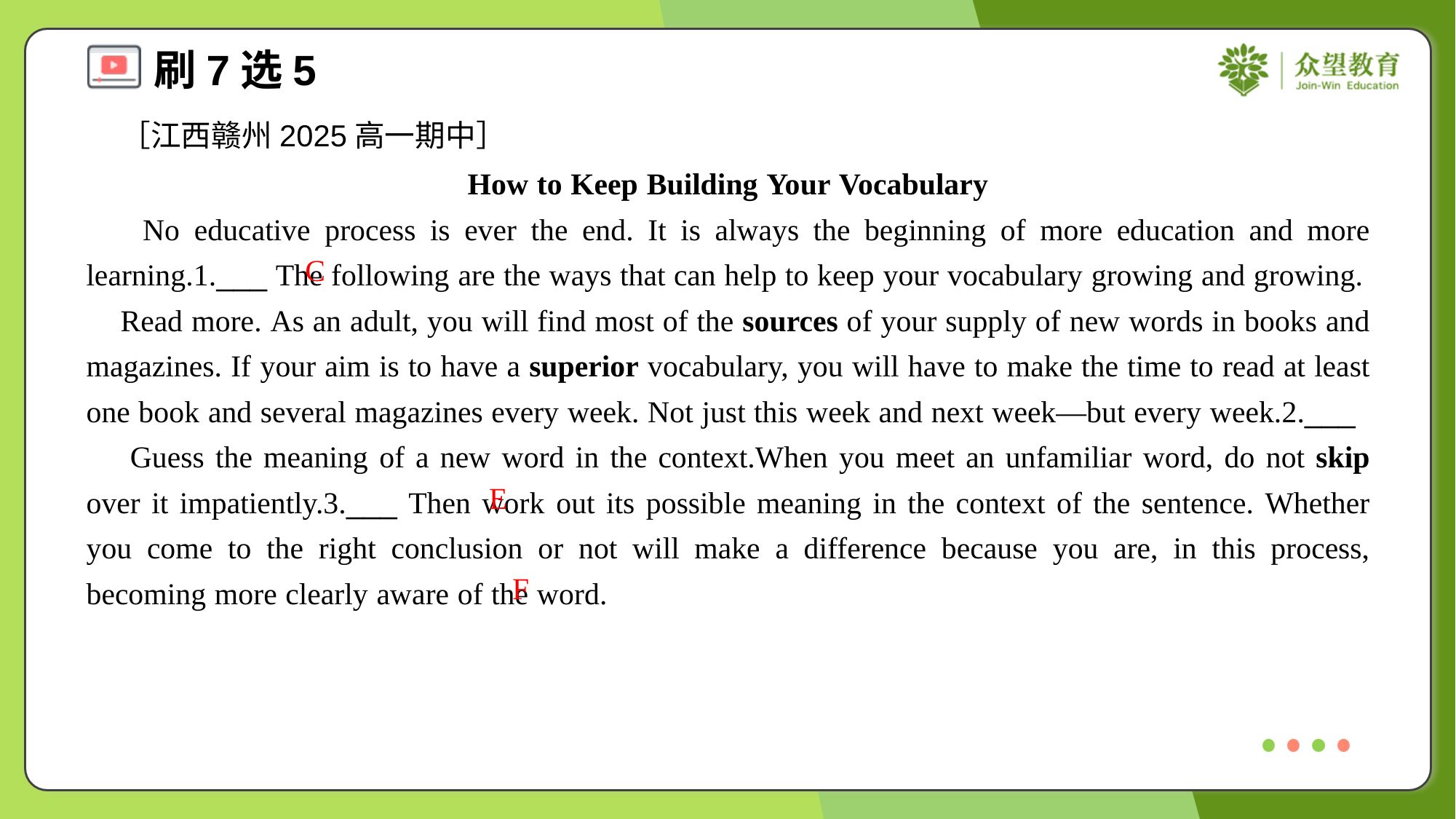

［江西赣州2025高一期中］
How to Keep Building Your Vocabulary
    No educative process is ever the end. It is always the beginning of more education and more learning.1.___ The following are the ways that can help to keep your vocabulary growing and growing.
    Read more. As an adult, you will find most of the sources of your supply of new words in books and magazines. If your aim is to have a superior vocabulary, you will have to make the time to read at least one book and several magazines every week. Not just this week and next week—but every week.2.___
    Guess the meaning of a new word in the context.When you meet an unfamiliar word, do not skip over it impatiently.3.___ Then work out its possible meaning in the context of the sentence. Whether you come to the right conclusion or not will make a difference because you are, in this process, becoming more clearly aware of the word.

C
E
F